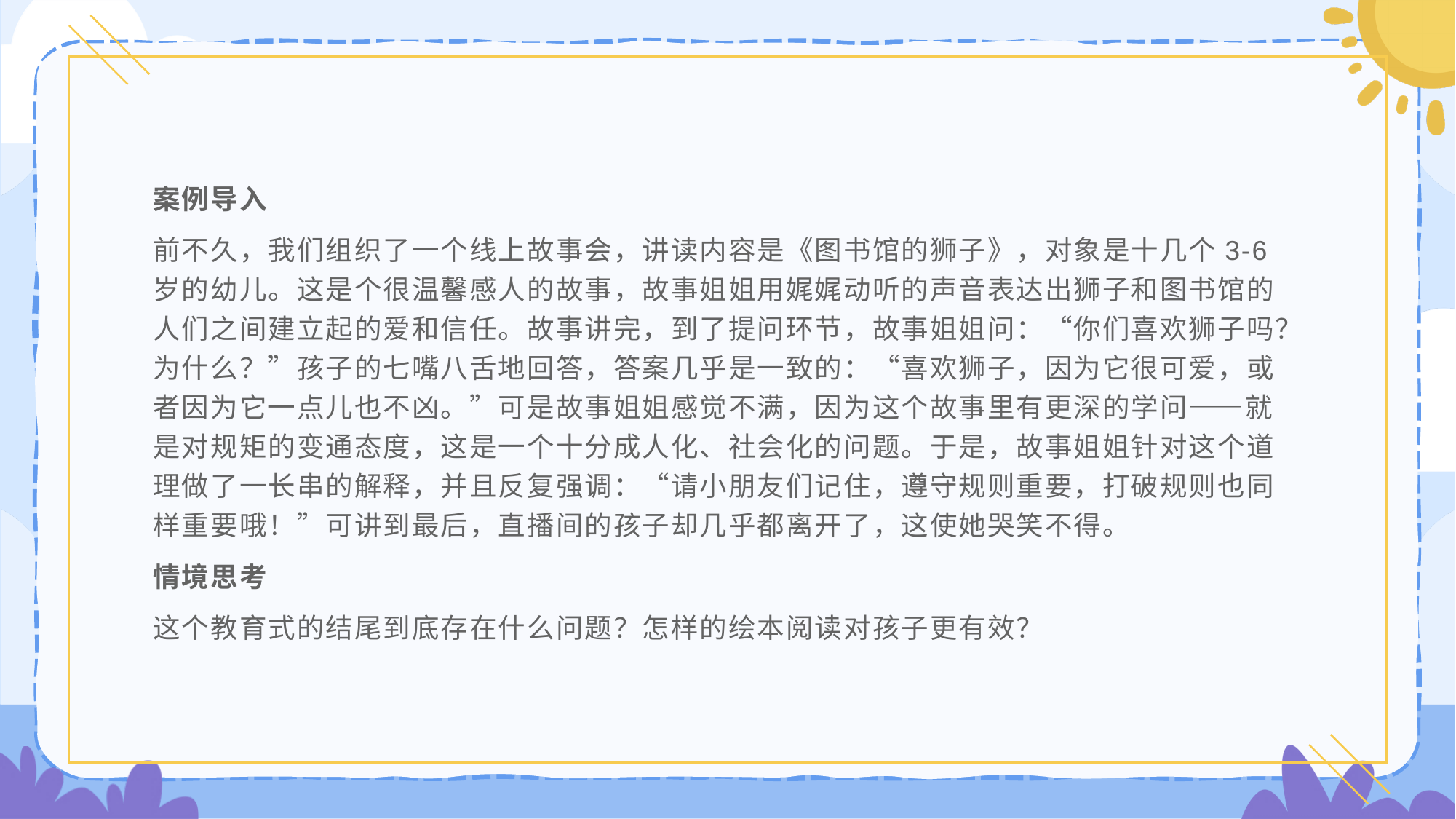

案例导入
前不久，我们组织了一个线上故事会，讲读内容是《图书馆的狮子》，对象是十几个3-6岁的幼儿。这是个很温馨感人的故事，故事姐姐用娓娓动听的声音表达出狮子和图书馆的人们之间建立起的爱和信任。故事讲完，到了提问环节，故事姐姐问：“你们喜欢狮子吗？为什么？”孩子的七嘴八舌地回答，答案几乎是一致的：“喜欢狮子，因为它很可爱，或者因为它一点儿也不凶。”可是故事姐姐感觉不满，因为这个故事里有更深的学问——就是对规矩的变通态度，这是一个十分成人化、社会化的问题。于是，故事姐姐针对这个道理做了一长串的解释，并且反复强调：“请小朋友们记住，遵守规则重要，打破规则也同样重要哦！”可讲到最后，直播间的孩子却几乎都离开了，这使她哭笑不得。
情境思考
这个教育式的结尾到底存在什么问题？怎样的绘本阅读对孩子更有效？